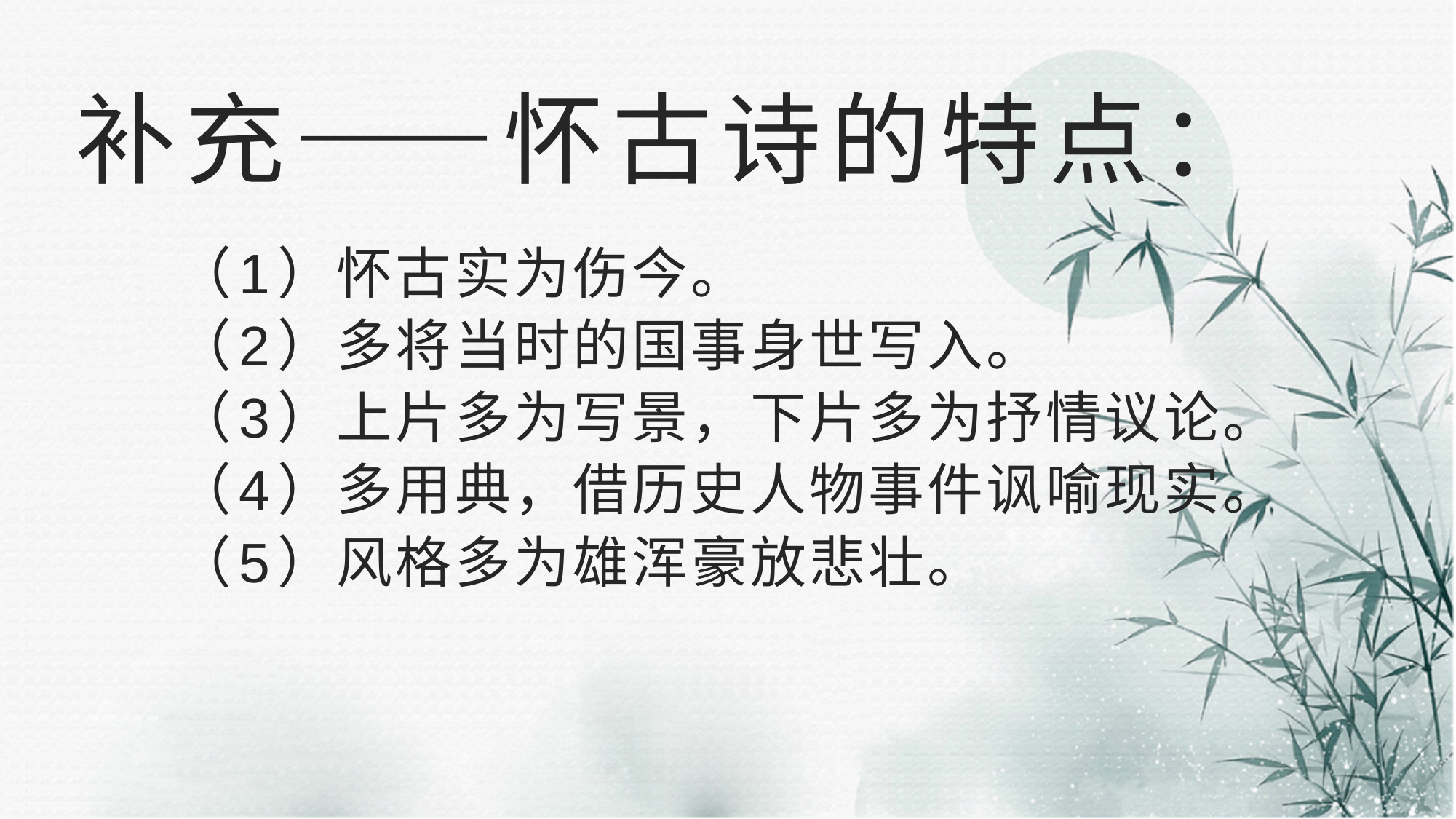

# 补充——怀古诗的特点：
（1）怀古实为伤今。
（2）多将当时的国事身世写入。
（3）上片多为写景，下片多为抒情议论。
（4）多用典，借历史人物事件讽喻现实。
（5）风格多为雄浑豪放悲壮。